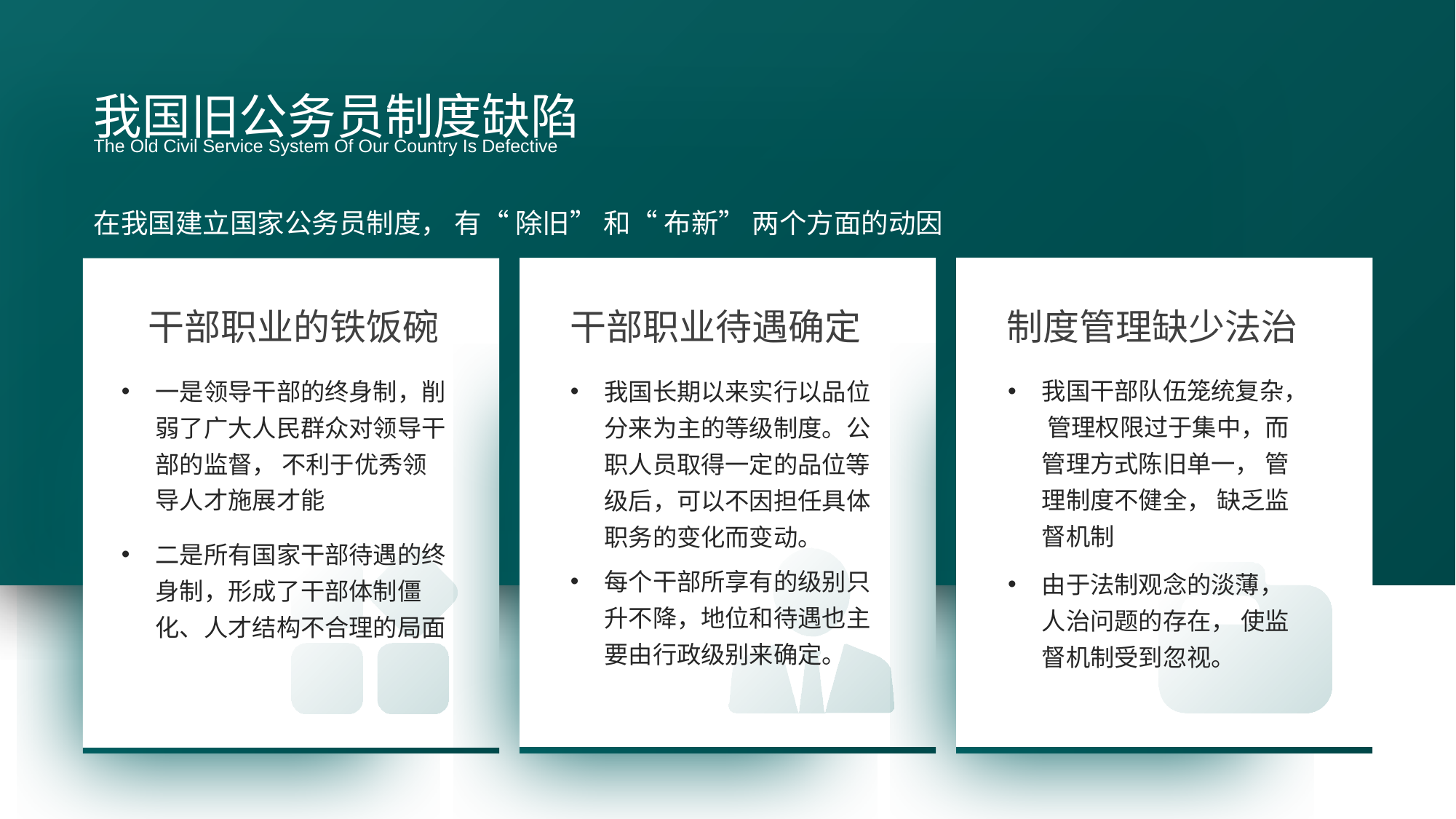

我国旧公务员制度缺陷
The Old Civil Service System Of Our Country Is Defective
在我国建立国家公务员制度， 有“ 除旧” 和“ 布新” 两个方面的动因

干部制度的终身制
干部职业的铁饭碗
干部职业待遇确定
制度管理缺少法治
我国干部队伍笼统复杂， 管理权限过于集中，而管理方式陈旧单一， 管理制度不健全， 缺乏监督机制
一是领导干部的终身制，削弱了广大人民群众对领导干部的监督， 不利于优秀领导人才施展才能
我国长期以来实行以品位分来为主的等级制度。公职人员取得一定的品位等级后，可以不因担任具体职务的变化而变动。
二是所有国家干部待遇的终身制，形成了干部体制僵化、人才结构不合理的局面
每个干部所享有的级别只升不降，地位和待遇也主要由行政级别来确定。
由于法制观念的淡薄， 人治问题的存在， 使监督机制受到忽视。